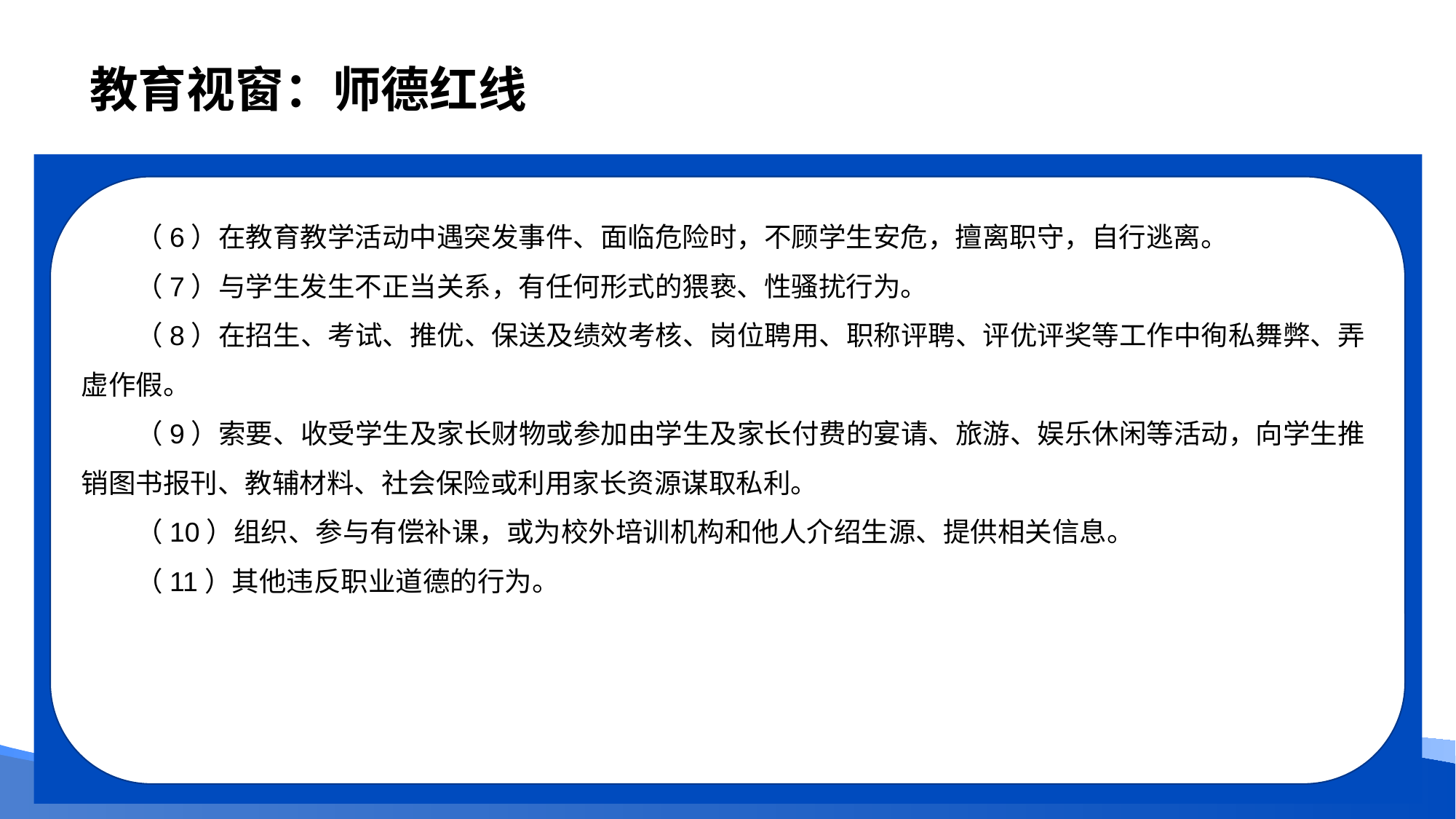

# 教育视窗：师德红线

（6）在教育教学活动中遇突发事件、面临危险时，不顾学生安危，擅离职守，自行逃离。
（7）与学生发生不正当关系，有任何形式的猥亵、性骚扰行为。
（8）在招生、考试、推优、保送及绩效考核、岗位聘用、职称评聘、评优评奖等工作中徇私舞弊、弄虚作假。
（9）索要、收受学生及家长财物或参加由学生及家长付费的宴请、旅游、娱乐休闲等活动，向学生推销图书报刊、教辅材料、社会保险或利用家长资源谋取私利。
（10）组织、参与有偿补课，或为校外培训机构和他人介绍生源、提供相关信息。
（11）其他违反职业道德的行为。